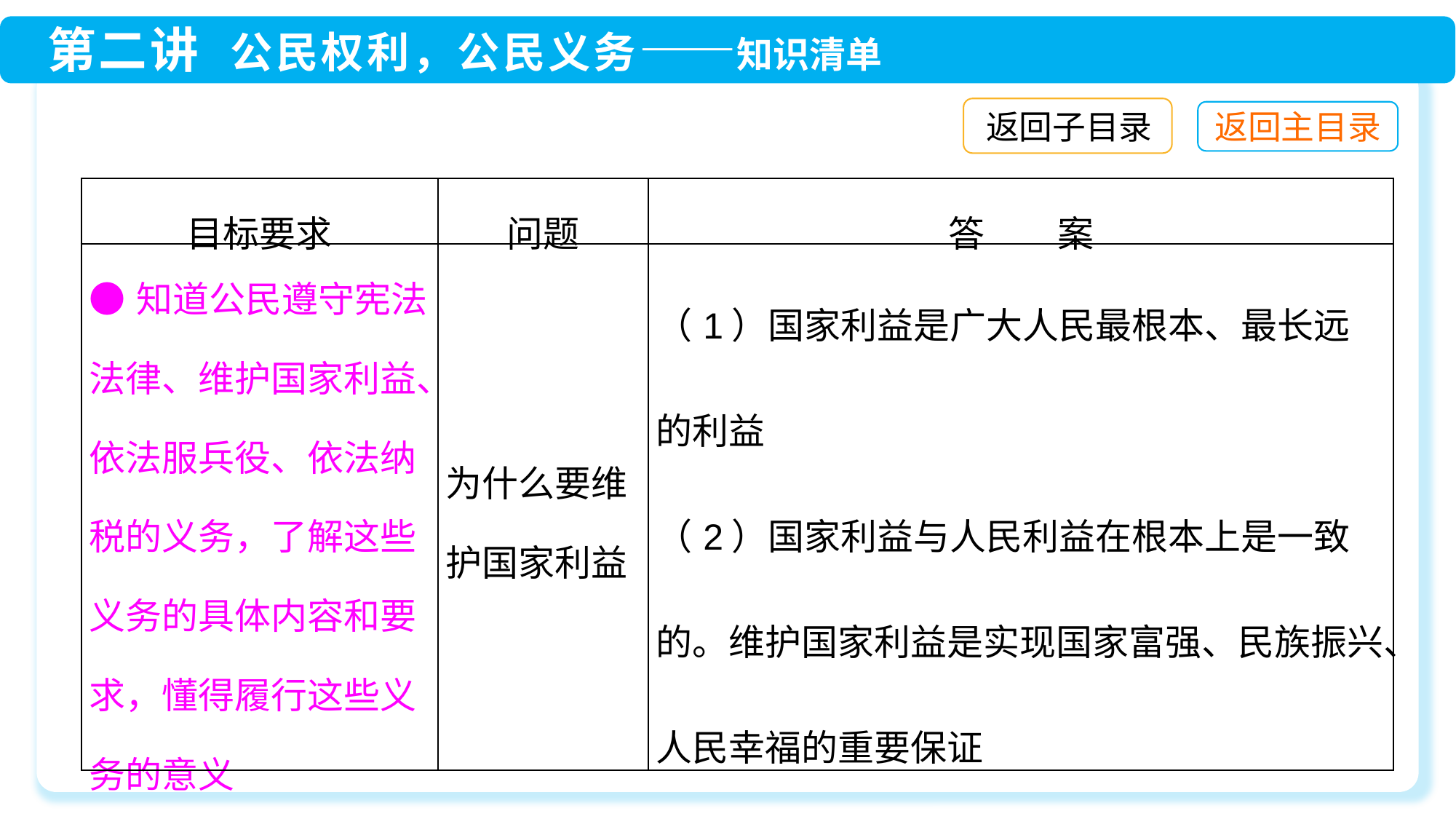

返回子目录
| 目标要求 | 问题 | 答　　案 |
| --- | --- | --- |
| ●知道公民遵守宪法法律、维护国家利益、依法服兵役、依法纳税的义务，了解这些义务的具体内容和要求，懂得履行这些义务的意义 | 为什么要维护国家利益 | （1）国家利益是广大人民最根本、最长远的利益 （2）国家利益与人民利益在根本上是一致的。维护国家利益是实现国家富强、民族振兴、人民幸福的重要保证 （3）维护国家利益是每个公民的基本义务 |